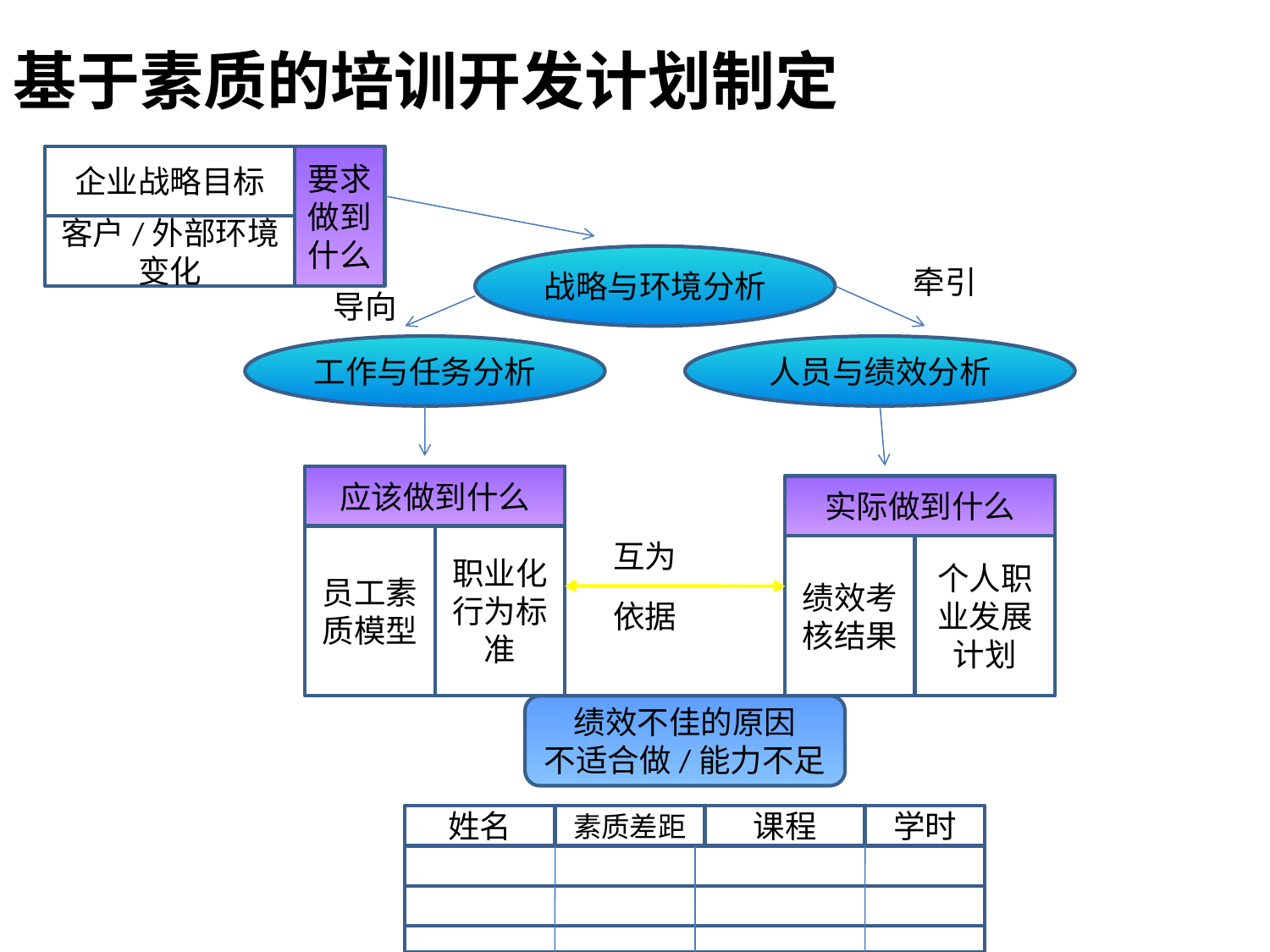

# 基于素质的培训开发计划制定
企业战略目标
要求做到什么
客户/外部环境变化

战略与环境分析
牵引
导向
工作与任务分析
人员与绩效分析
应该做到什么
实际做到什么
员工素质模型
职业化行为标准
互为
绩效考核结果
个人职业发展计划
依据
绩效不佳的原因
不适合做/能力不足
姓名
素质差距
课程
学时